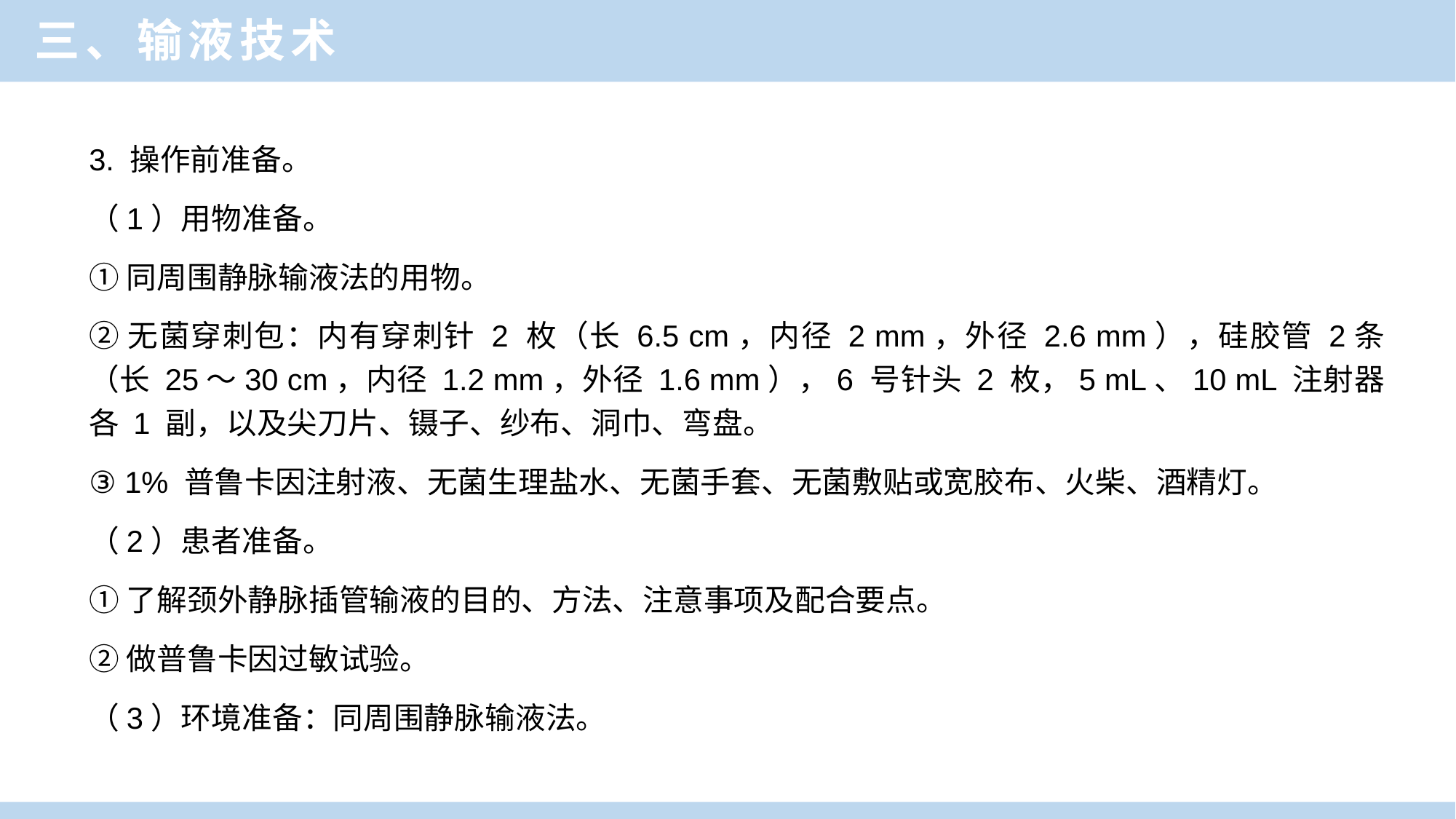

三、输液技术
3. 操作前准备。
（1）用物准备。
①同周围静脉输液法的用物。
②无菌穿刺包：内有穿刺针 2 枚（长 6.5 cm，内径 2 mm，外径 2.6 mm），硅胶管 2条（长 25～30 cm，内径 1.2 mm，外径 1.6 mm），6 号针头 2 枚，5 mL、10 mL 注射器各 1 副，以及尖刀片、镊子、纱布、洞巾、弯盘。
③ 1% 普鲁卡因注射液、无菌生理盐水、无菌手套、无菌敷贴或宽胶布、火柴、酒精灯。
（2）患者准备。
①了解颈外静脉插管输液的目的、方法、注意事项及配合要点。
②做普鲁卡因过敏试验。
（3）环境准备：同周围静脉输液法。